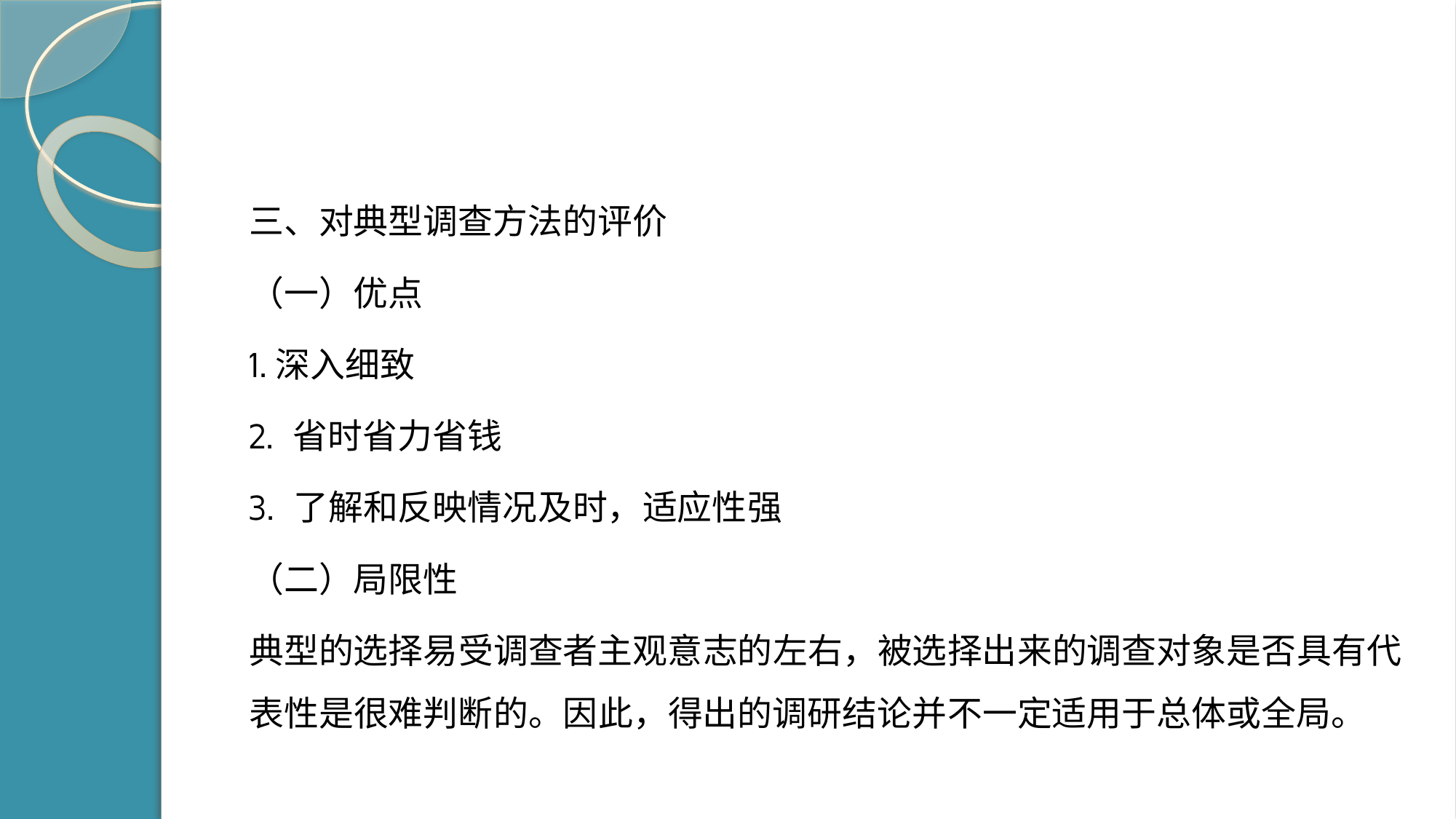

#
三、对典型调查方法的评价
（一）优点
1.深入细致
2. 省时省力省钱
3. 了解和反映情况及时，适应性强
（二）局限性
典型的选择易受调查者主观意志的左右，被选择出来的调查对象是否具有代表性是很难判断的。因此，得出的调研结论并不一定适用于总体或全局。